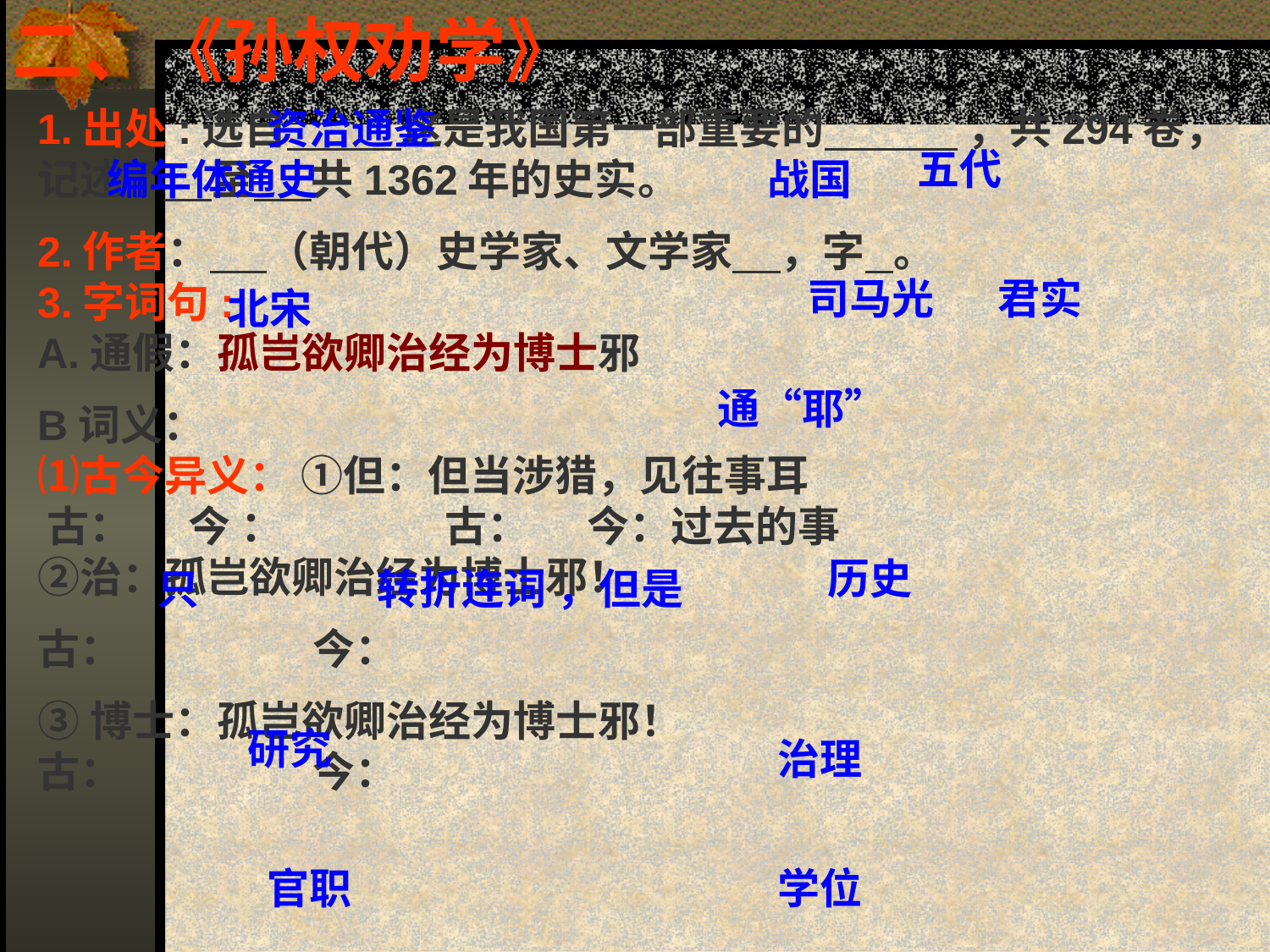

二、《孙权劝学》
1.出处:选自            这是我国第一部重要的               ，共294卷，记述了     至      共1362年的史实。
2.作者：      （朝代）史学家、文学家     ，字   。
3.字词句:
A.通假：孤岂欲卿治经为博士邪
B词义：
⑴古今异义： ①但：但当涉猎，见往事耳
 古：      今 ：                 古：      今：过去的事
②治：孤岂欲卿治经为博士邪！
古：                    今：
③博士：孤岂欲卿治经为博士邪！
古：                    今：
资治通鉴
五代
编年体通史
战国
司马光
君实
北宋
通“耶”

历史
只
转折连词 ，但是
研究
治理
官职
学位